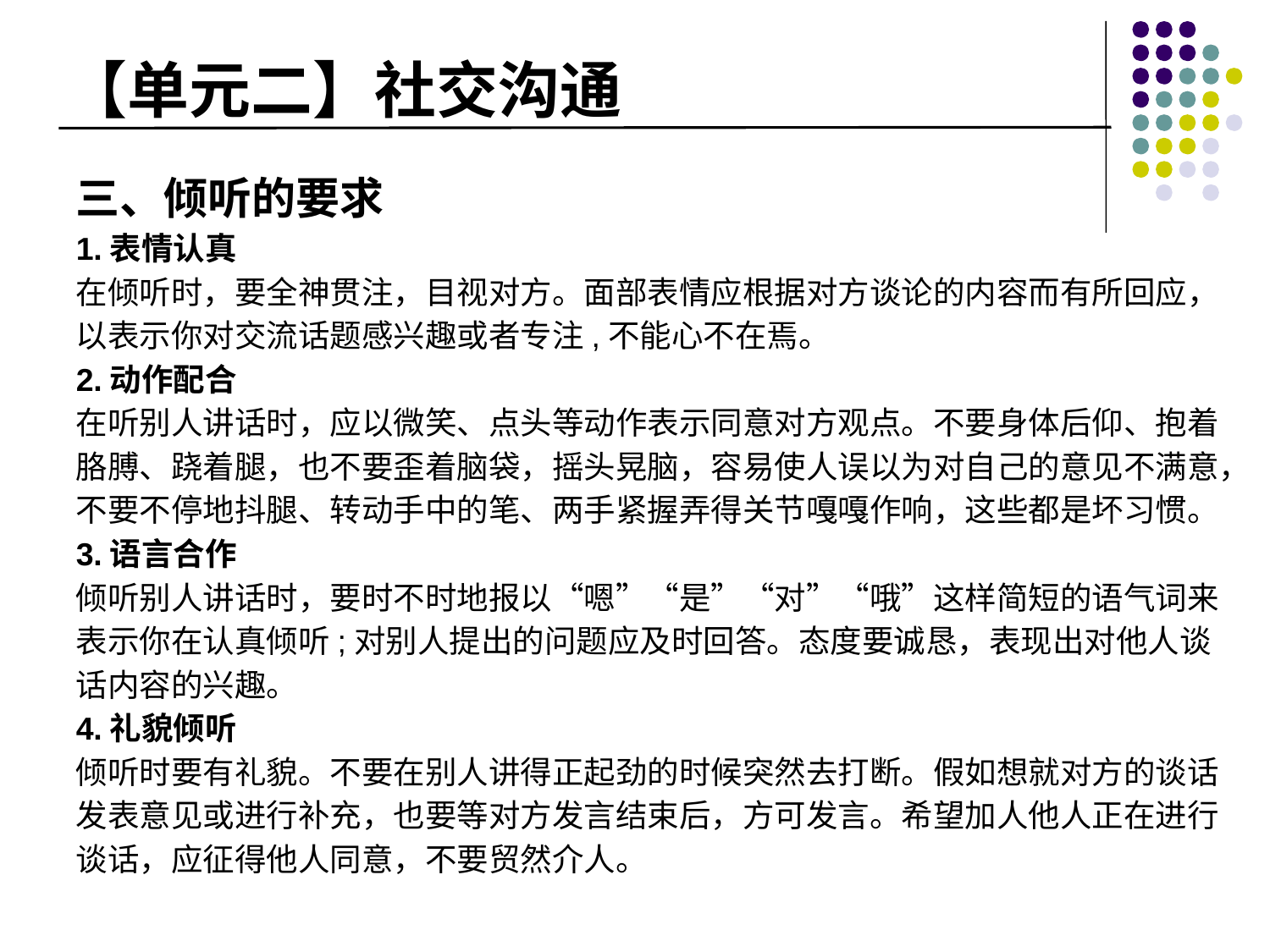

# 【单元二】社交沟通
三、倾听的要求
1.表情认真
在倾听时，要全神贯注，目视对方。面部表情应根据对方谈论的内容而有所回应，
以表示你对交流话题感兴趣或者专注,不能心不在焉。
2.动作配合
在听别人讲话时，应以微笑、点头等动作表示同意对方观点。不要身体后仰、抱着
胳膊、跷着腿，也不要歪着脑袋，摇头晃脑，容易使人误以为对自己的意见不满意，
不要不停地抖腿、转动手中的笔、两手紧握弄得关节嘎嘎作响，这些都是坏习惯。
3.语言合作
倾听别人讲话时，要时不时地报以“嗯”“是”“对”“哦”这样简短的语气词来
表示你在认真倾听;对别人提出的问题应及时回答。态度要诚恳，表现出对他人谈
话内容的兴趣。
4.礼貌倾听
倾听时要有礼貌。不要在别人讲得正起劲的时候突然去打断。假如想就对方的谈话
发表意见或进行补充，也要等对方发言结束后，方可发言。希望加人他人正在进行
谈话，应征得他人同意，不要贸然介人。